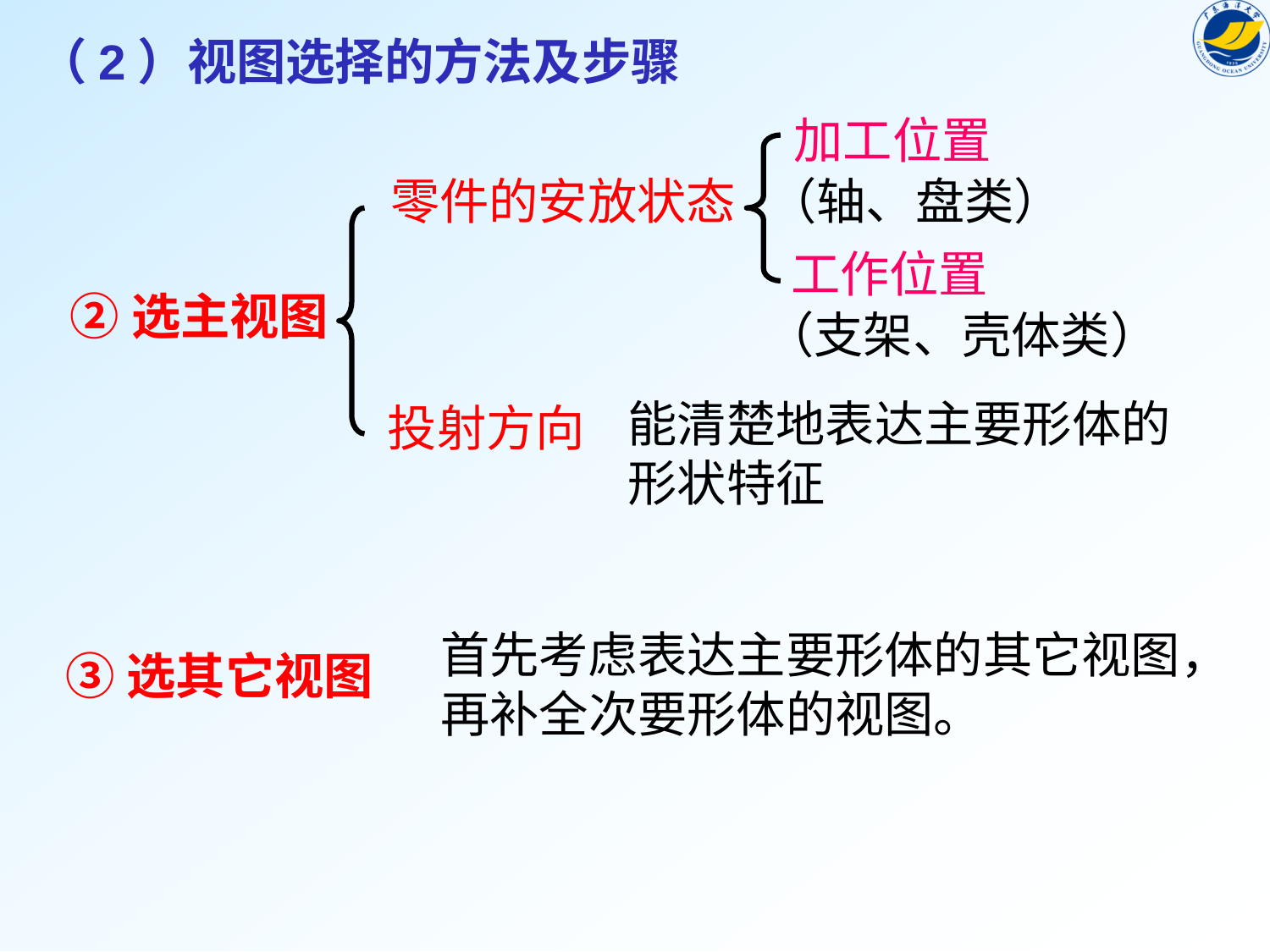

（2）视图选择的方法及步骤
 加工位置
（轴、盘类）

零件的安放状态

 工作位置
（支架、壳体类）
②选主视图
能清楚地表达主要形体的形状特征
投射方向
首先考虑表达主要形体的其它视图，再补全次要形体的视图。
③选其它视图